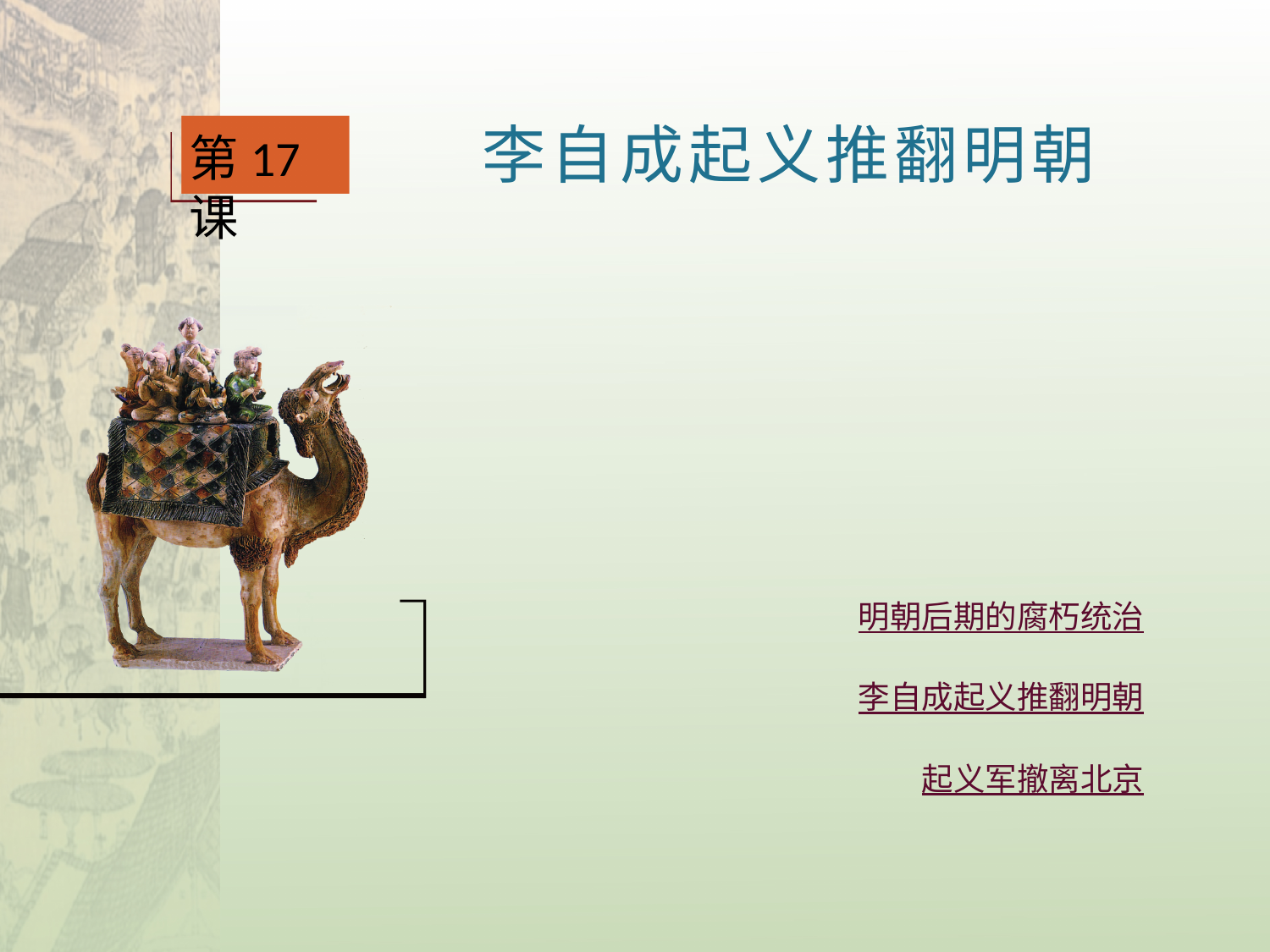

李自成起义推翻明朝
第17课
明朝后期的腐朽统治
李自成起义推翻明朝
起义军撤离北京